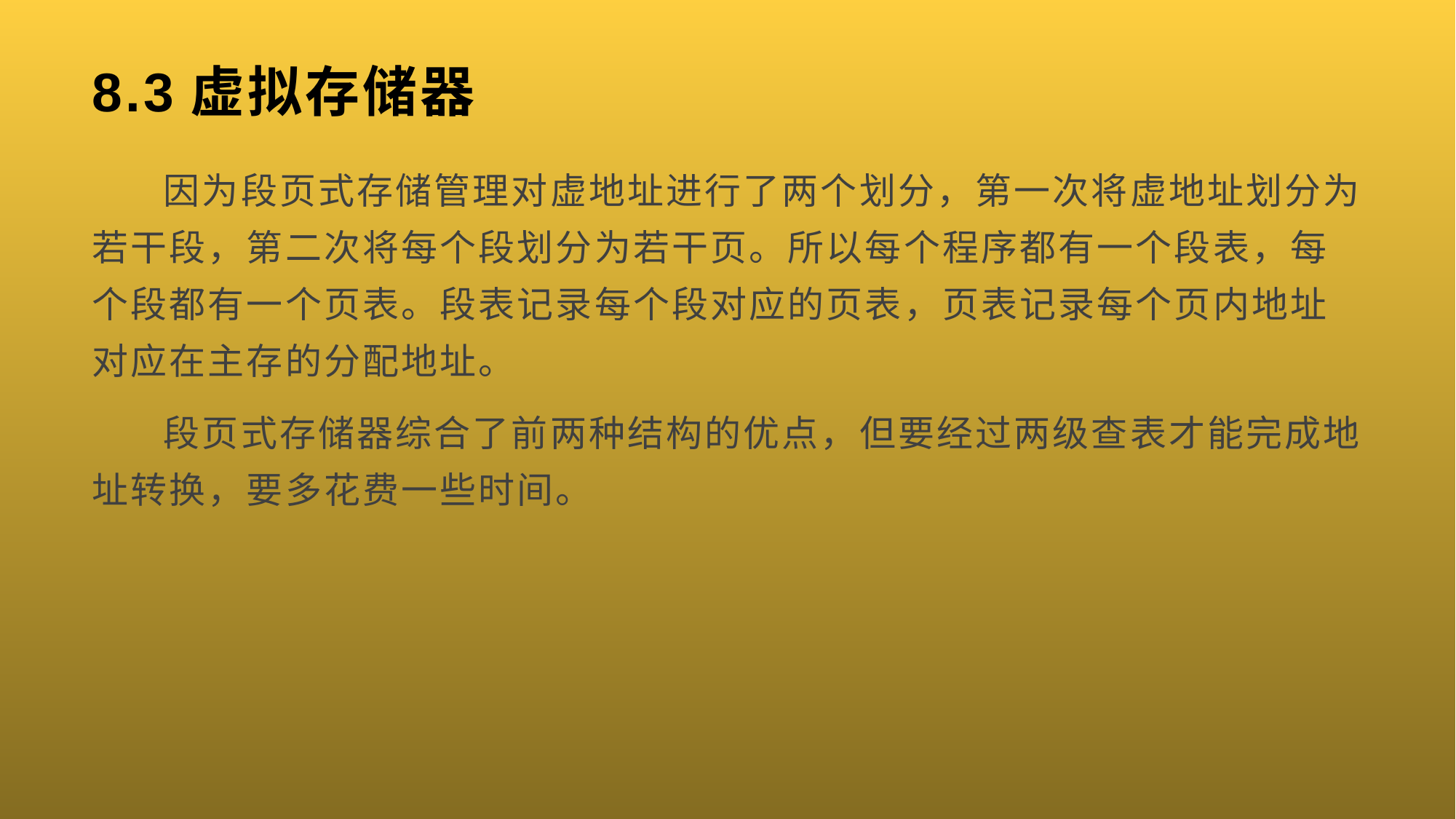

# 8.3虚拟存储器
      因为段页式存储管理对虚地址进行了两个划分，第一次将虚地址划分为若干段，第二次将每个段划分为若干页。所以每个程序都有一个段表，每个段都有一个页表。段表记录每个段对应的页表，页表记录每个页内地址对应在主存的分配地址。
      段页式存储器综合了前两种结构的优点，但要经过两级查表才能完成地址转换，要多花费一些时间。